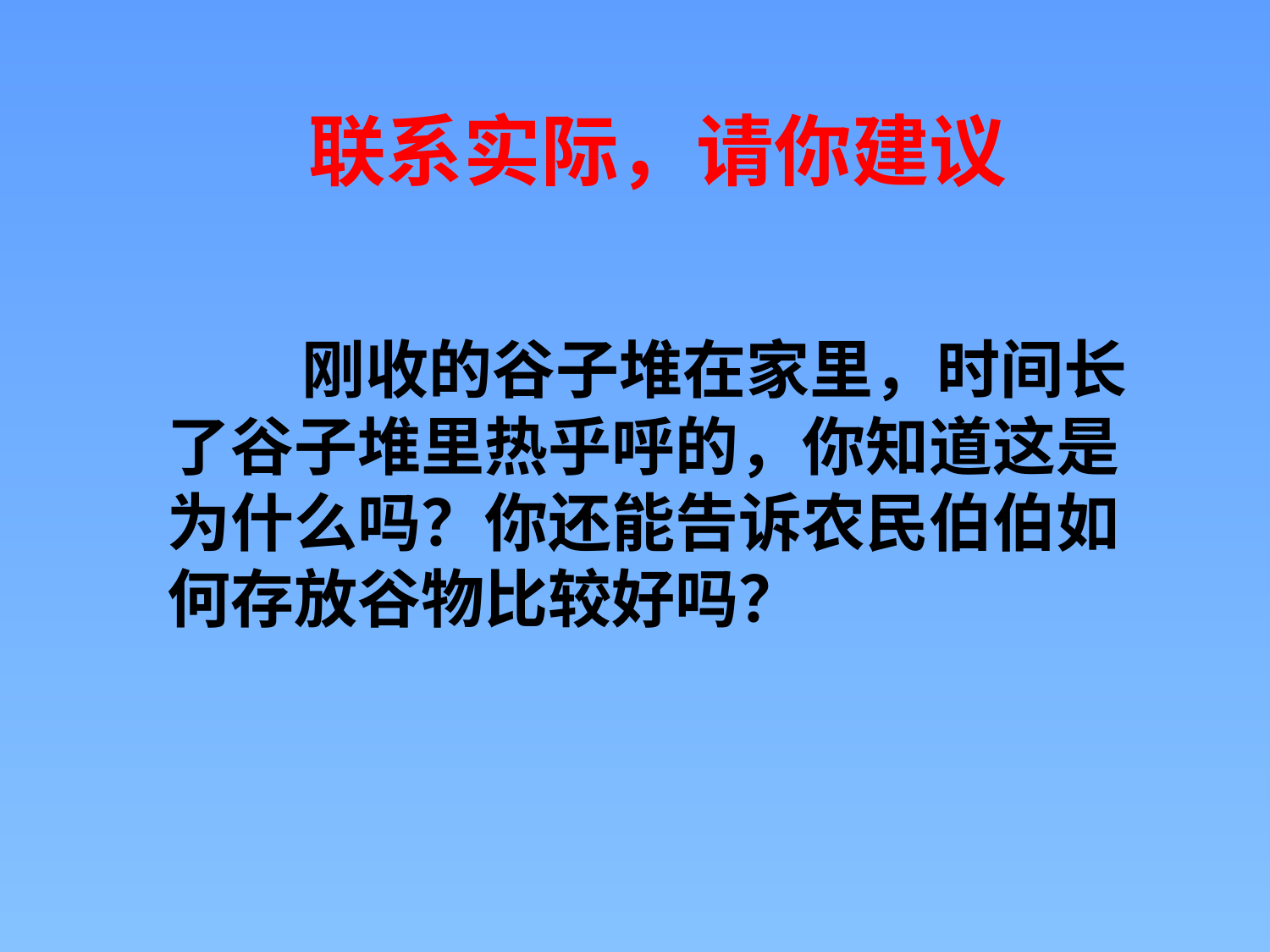

联系实际，请你建议
　　刚收的谷子堆在家里，时间长了谷子堆里热乎呼的，你知道这是为什么吗？你还能告诉农民伯伯如何存放谷物比较好吗？